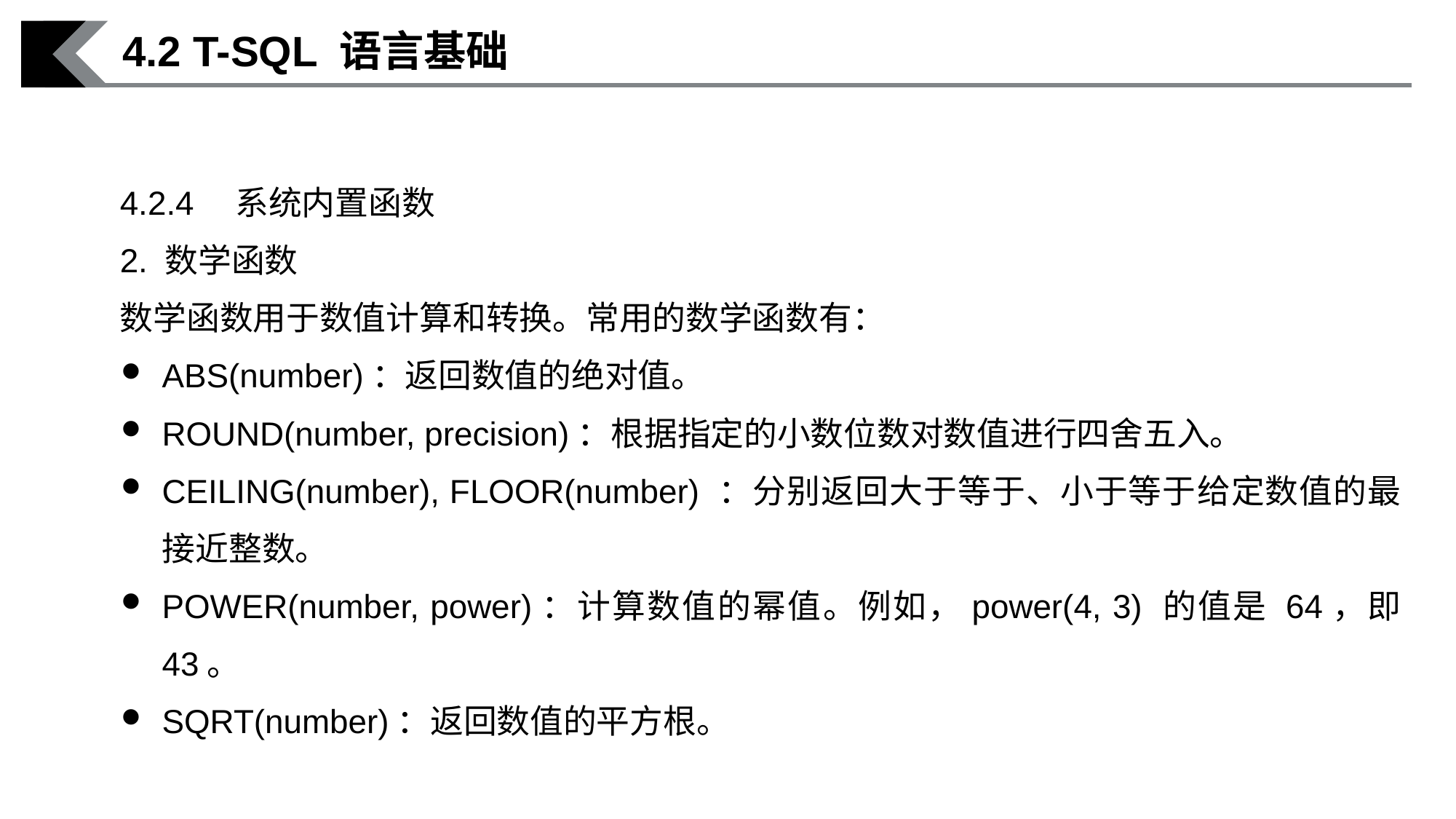

4.2 T-SQL 语言基础
4.2.4　系统内置函数
2. 数学函数
数学函数用于数值计算和转换。常用的数学函数有：
ABS(number)：返回数值的绝对值。
ROUND(number, precision)：根据指定的小数位数对数值进行四舍五入。
CEILING(number), FLOOR(number) ：分别返回大于等于、小于等于给定数值的最接近整数。
POWER(number, power)：计算数值的幂值。例如，power(4, 3) 的值是 64，即 43。
SQRT(number)：返回数值的平方根。